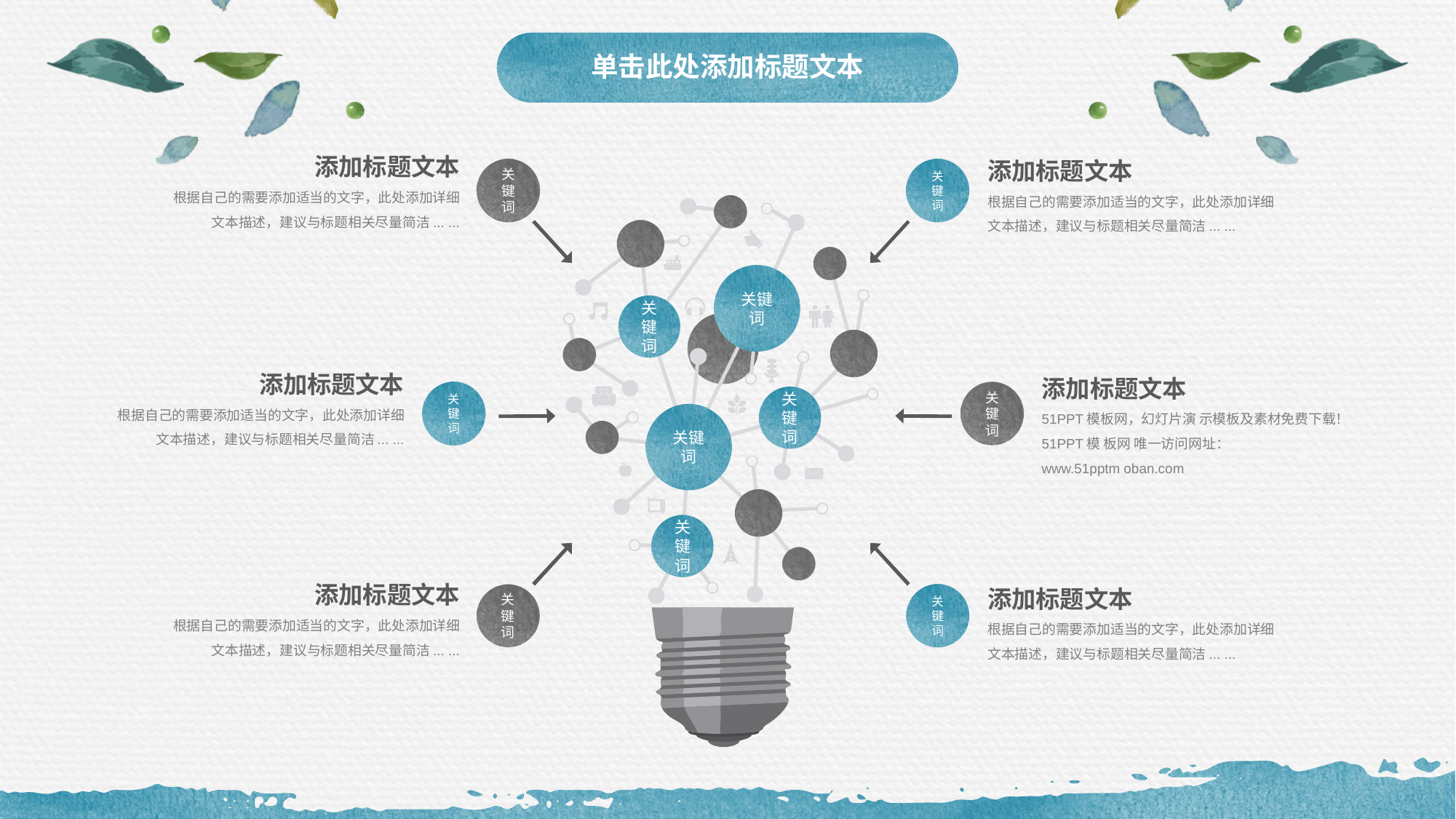

单击此处添加标题文本
添加标题文本
根据自己的需要添加适当的文字，此处添加详细文本描述，建议与标题相关尽量简洁... ...
添加标题文本
根据自己的需要添加适当的文字，此处添加详细文本描述，建议与标题相关尽量简洁... ...
关键词
关键词

关键词

关键词

添加标题文本
根据自己的需要添加适当的文字，此处添加详细文本描述，建议与标题相关尽量简洁... ...
添加标题文本
51PPT模板网，幻灯片演 示模板及素材免费下载！
51PPT模 板网 唯一访问网址：
www.51pptm oban.com

关键词
关键词

关键词

关键词

关键词

添加标题文本
根据自己的需要添加适当的文字，此处添加详细文本描述，建议与标题相关尽量简洁... ...
添加标题文本
根据自己的需要添加适当的文字，此处添加详细文本描述，建议与标题相关尽量简洁... ...

关键词
关键词